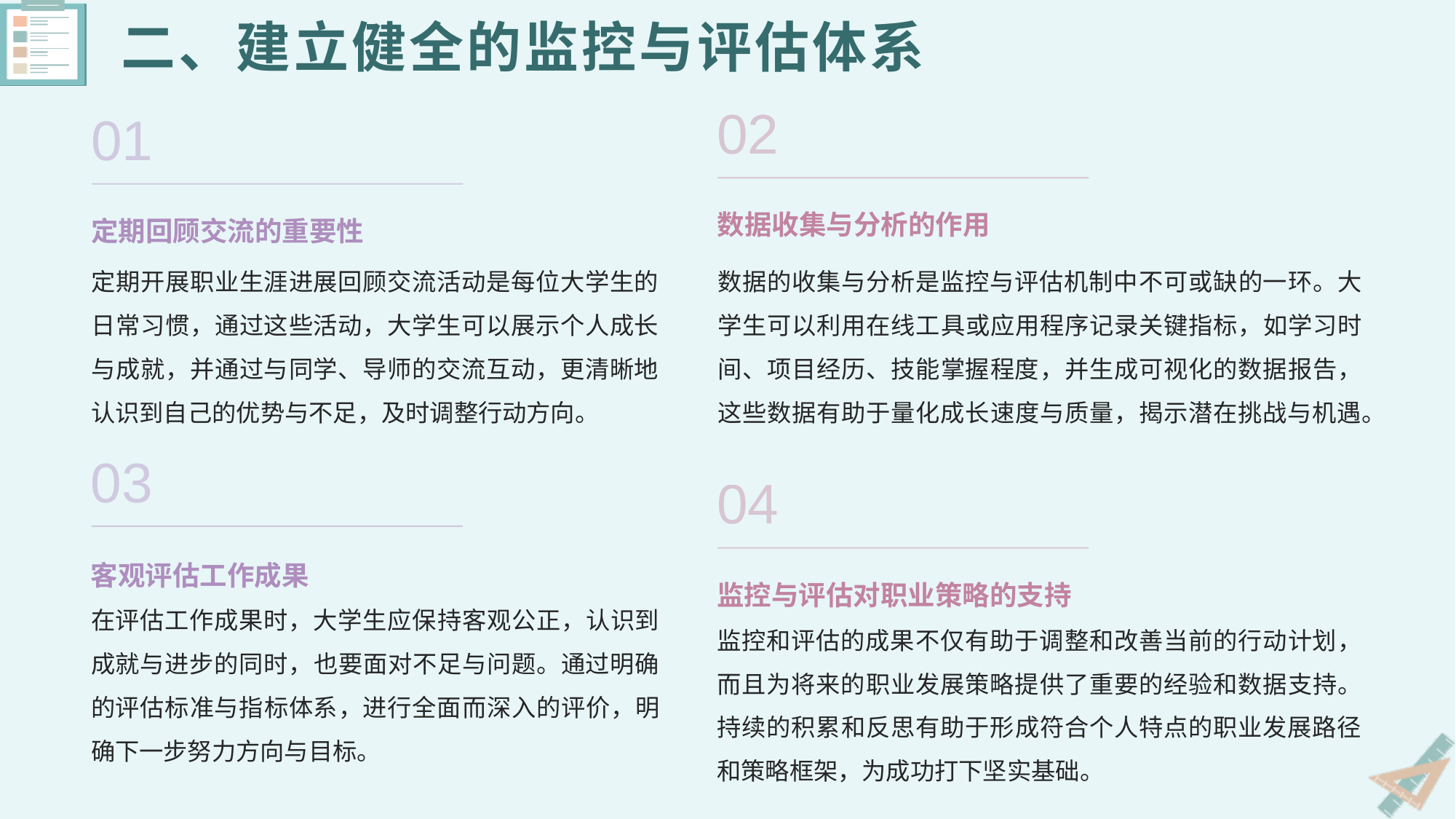

# 二、建立健全的监控与评估体系
02
01
数据收集与分析的作用
定期回顾交流的重要性

定期开展职业生涯进展回顾交流活动是每位大学生的日常习惯，通过这些活动，大学生可以展示个人成长与成就，并通过与同学、导师的交流互动，更清晰地认识到自己的优势与不足，及时调整行动方向。
数据的收集与分析是监控与评估机制中不可或缺的一环。大学生可以利用在线工具或应用程序记录关键指标，如学习时间、项目经历、技能掌握程度，并生成可视化的数据报告，这些数据有助于量化成长速度与质量，揭示潜在挑战与机遇。
03
04
客观评估工作成果
监控与评估对职业策略的支持
在评估工作成果时，大学生应保持客观公正，认识到成就与进步的同时，也要面对不足与问题。通过明确的评估标准与指标体系，进行全面而深入的评价，明确下一步努力方向与目标。
监控和评估的成果不仅有助于调整和改善当前的行动计划，而且为将来的职业发展策略提供了重要的经验和数据支持。持续的积累和反思有助于形成符合个人特点的职业发展路径和策略框架，为成功打下坚实基础。